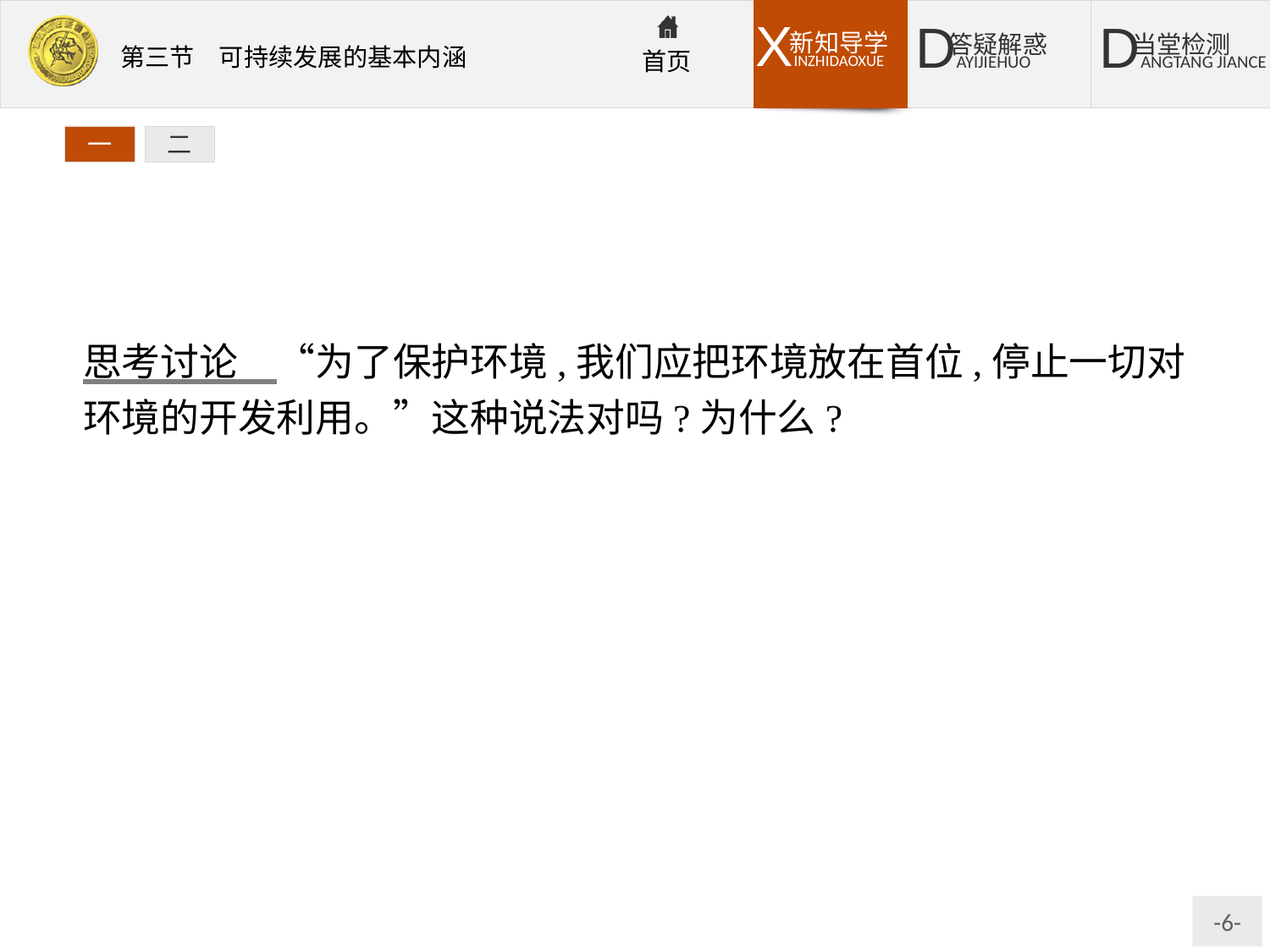

一
二
思考讨论　“为了保护环境,我们应把环境放在首位,停止一切对环境的开发利用。”这种说法对吗?为什么?
提示这种说法是错误的。可持续发展不排斥对环境的开发利用,仍然重在发展,所不同的是,可持续发展强调对环境的开发利用要与资源和环境承载力相协调,要注重质量,其开发利用要以改善和提高生活质量为目的。